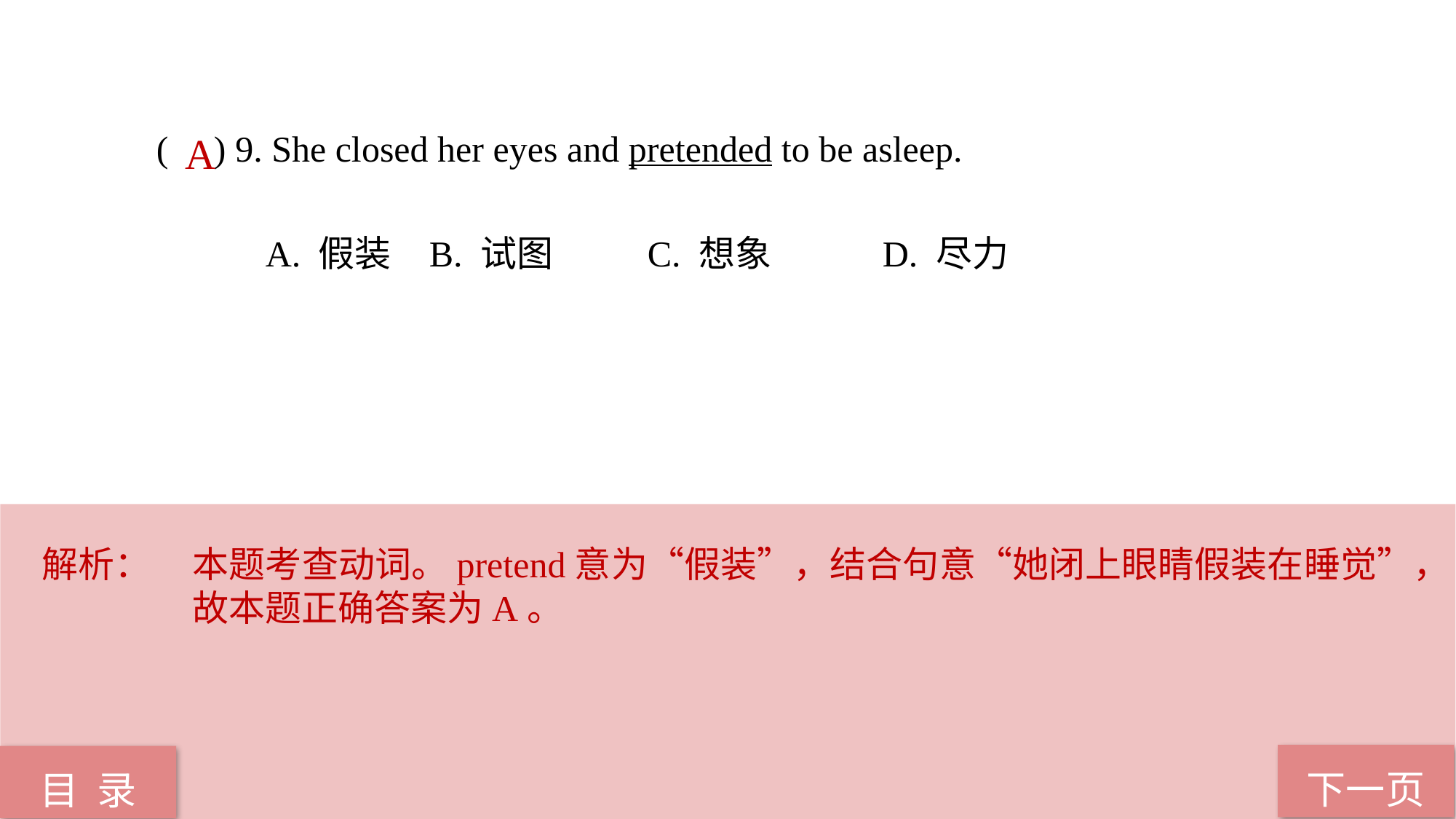

(     ) 9. She closed her eyes and pretended to be asleep.

A. 假装 	B. 试图 	C. 想象	 D. 尽力
 A
解析：	本题考查动词。pretend意为“假装”，结合句意“她闭上眼睛假装在睡觉”，故本题正确答案为A。